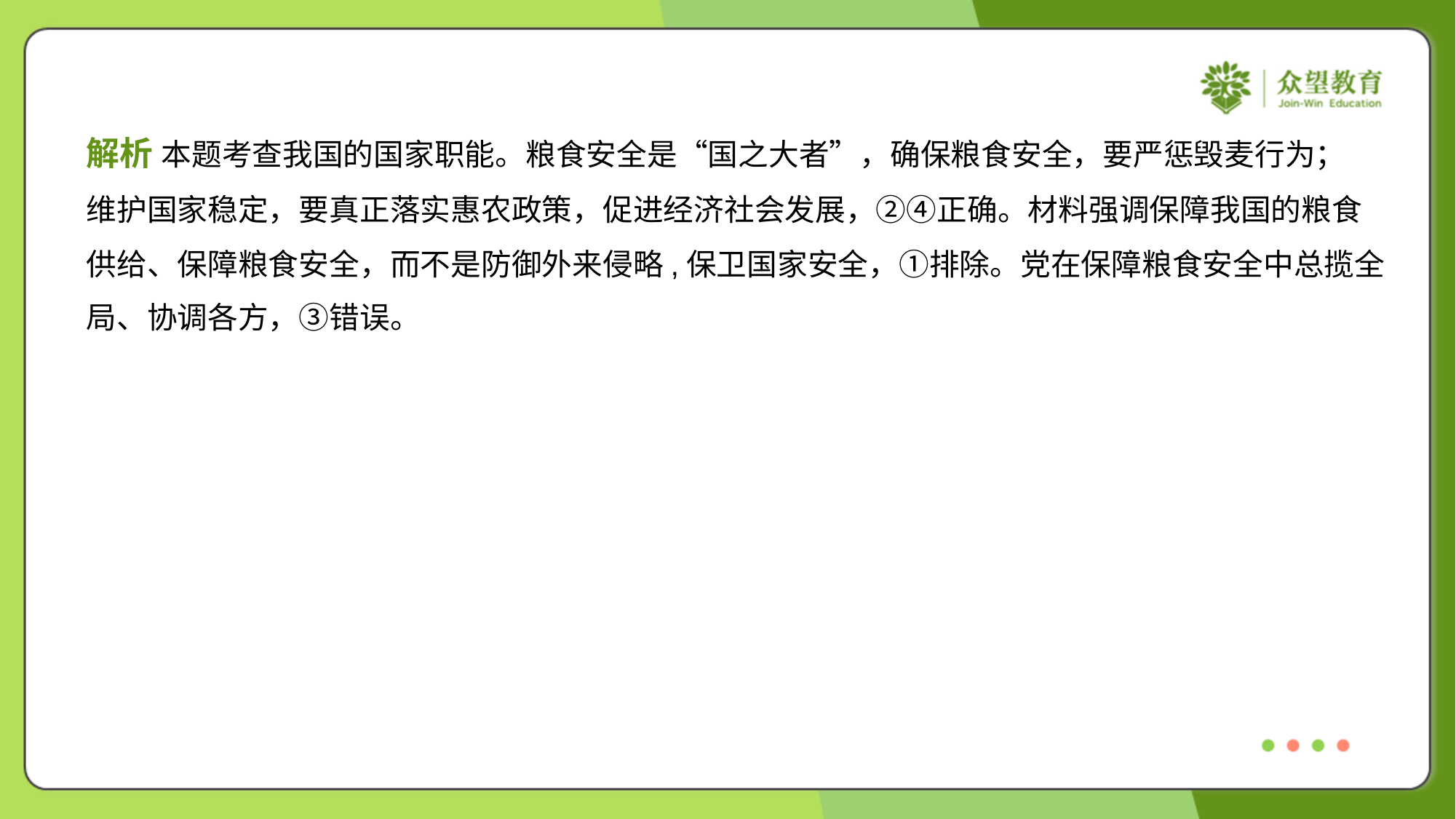

解析 本题考查我国的国家职能。粮食安全是“国之大者”，确保粮食安全，要严惩毁麦行为；
维护国家稳定，要真正落实惠农政策，促进经济社会发展，②④正确。材料强调保障我国的粮食
供给、保障粮食安全，而不是防御外来侵略,保卫国家安全，①排除。党在保障粮食安全中总揽全
局、协调各方，③错误。